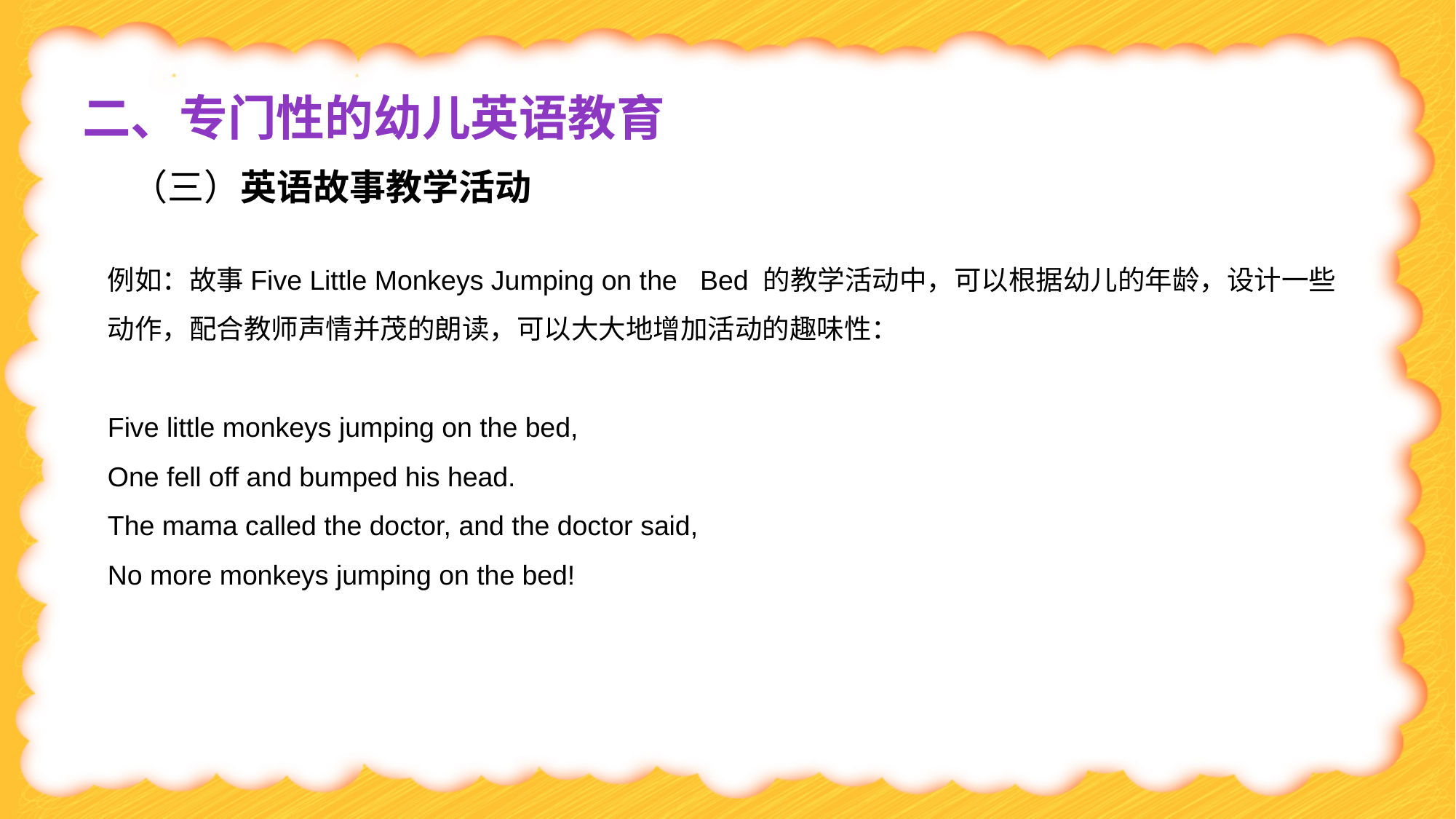

二、专门性的幼儿英语教育

（三）英语故事教学活动
例如：故事Five Little Monkeys Jumping on the   Bed 的教学活动中，可以根据幼儿的年龄，设计一些动作，配合教师声情并茂的朗读，可以大大地增加活动的趣味性：

Five little monkeys jumping on the bed,
One fell off and bumped his head.
The mama called the doctor, and the doctor said,
No more monkeys jumping on the bed!